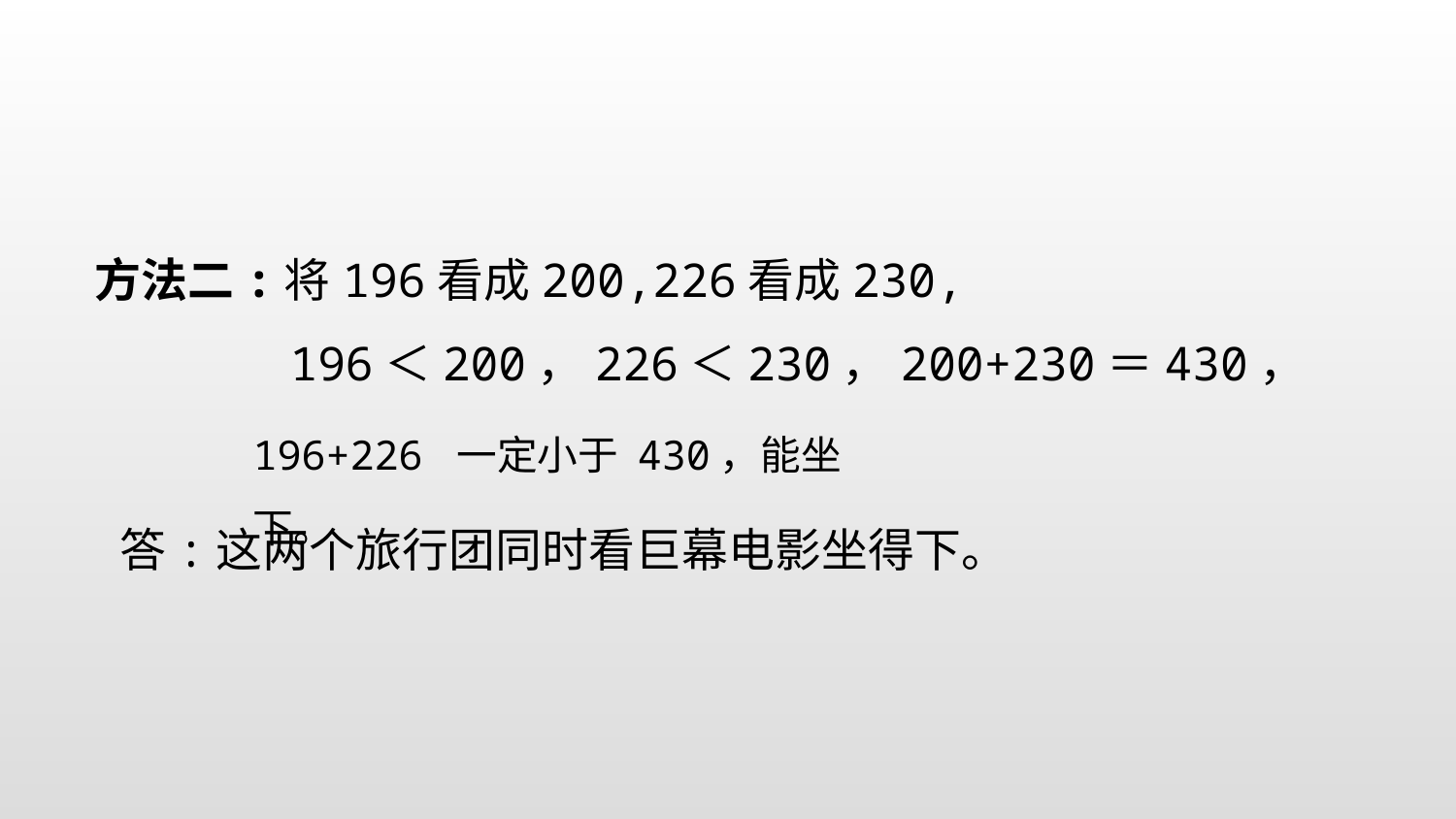

方法二:将196看成200,226看成230,
       196＜200，226＜230，200+230＝430，
196+226 一定小于 430，能坐下。
答:这两个旅行团同时看巨幕电影坐得下。